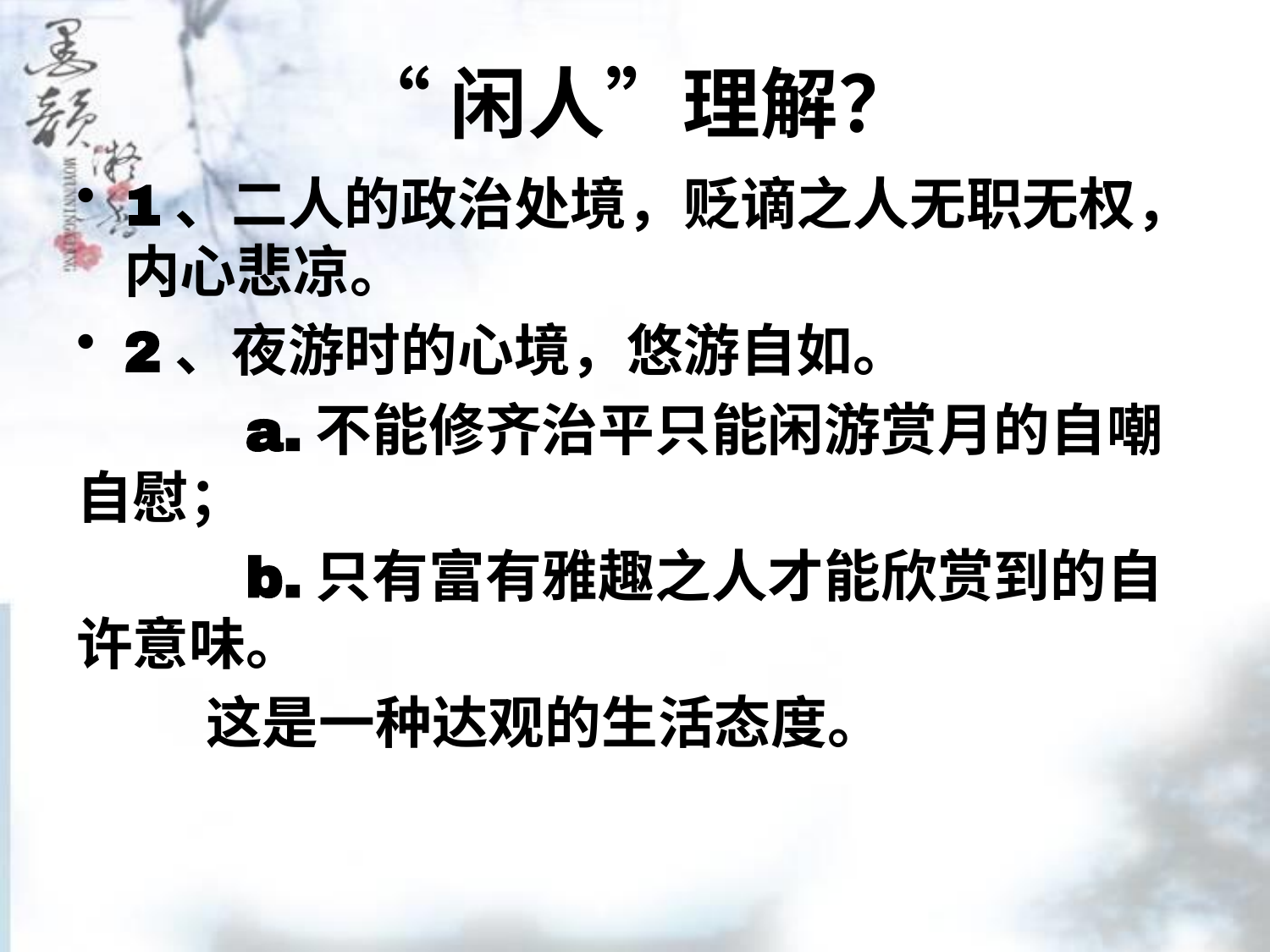

# “闲人”理解？
1、二人的政治处境，贬谪之人无职无权，内心悲凉。
2、夜游时的心境，悠游自如。
         a.不能修齐治平只能闲游赏月的自嘲自慰；
         b.只有富有雅趣之人才能欣赏到的自许意味。
         这是一种达观的生活态度。